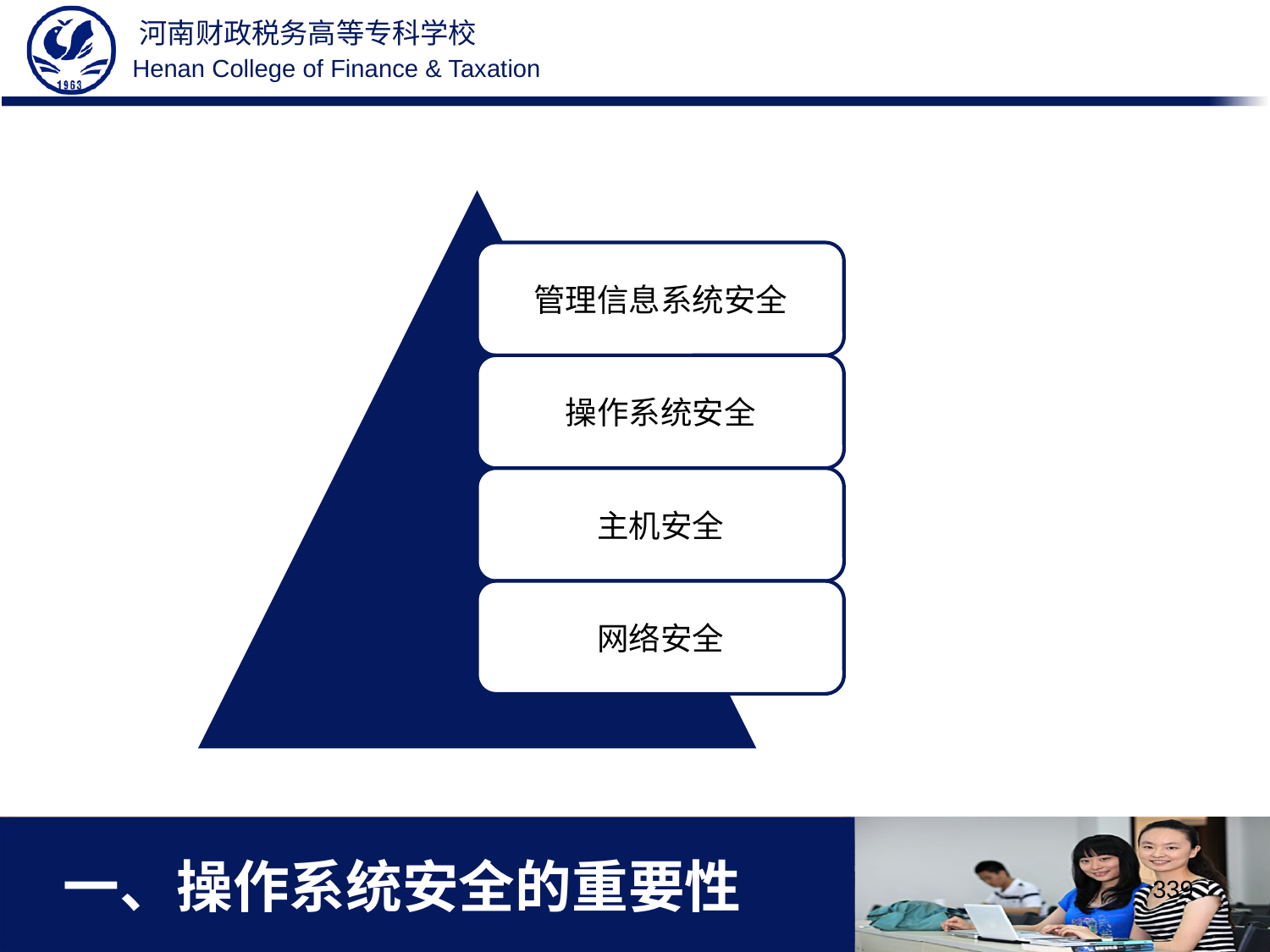

管理信息系统安全
主机安全
网络安全
操作系统安全
# 一、操作系统安全的重要性
339